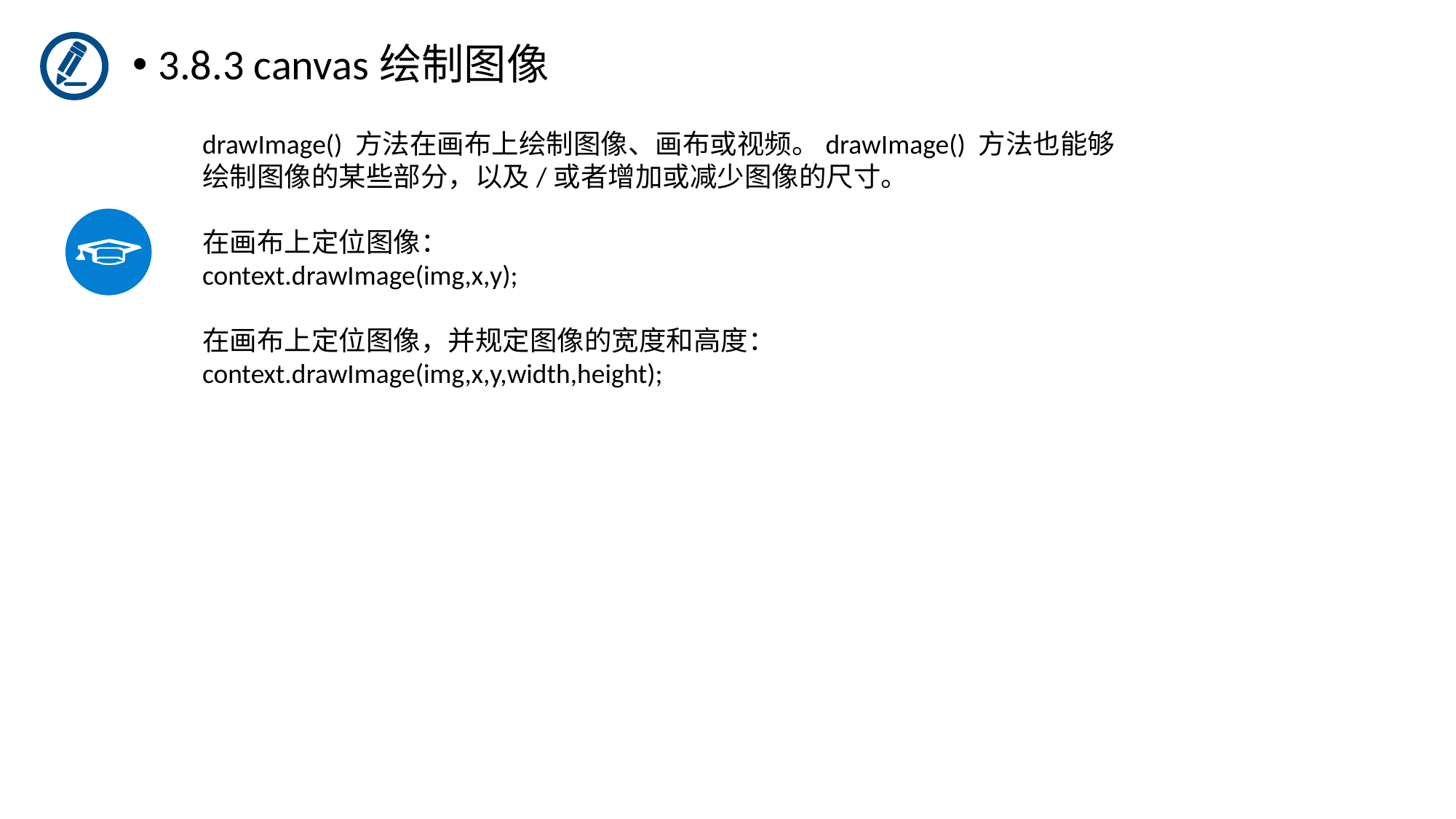

3.8.3 canvas绘制图像
drawImage() 方法在画布上绘制图像、画布或视频。drawImage() 方法也能够绘制图像的某些部分，以及/或者增加或减少图像的尺寸。

在画布上定位图像：
context.drawImage(img,x,y);

在画布上定位图像，并规定图像的宽度和高度：
context.drawImage(img,x,y,width,height);